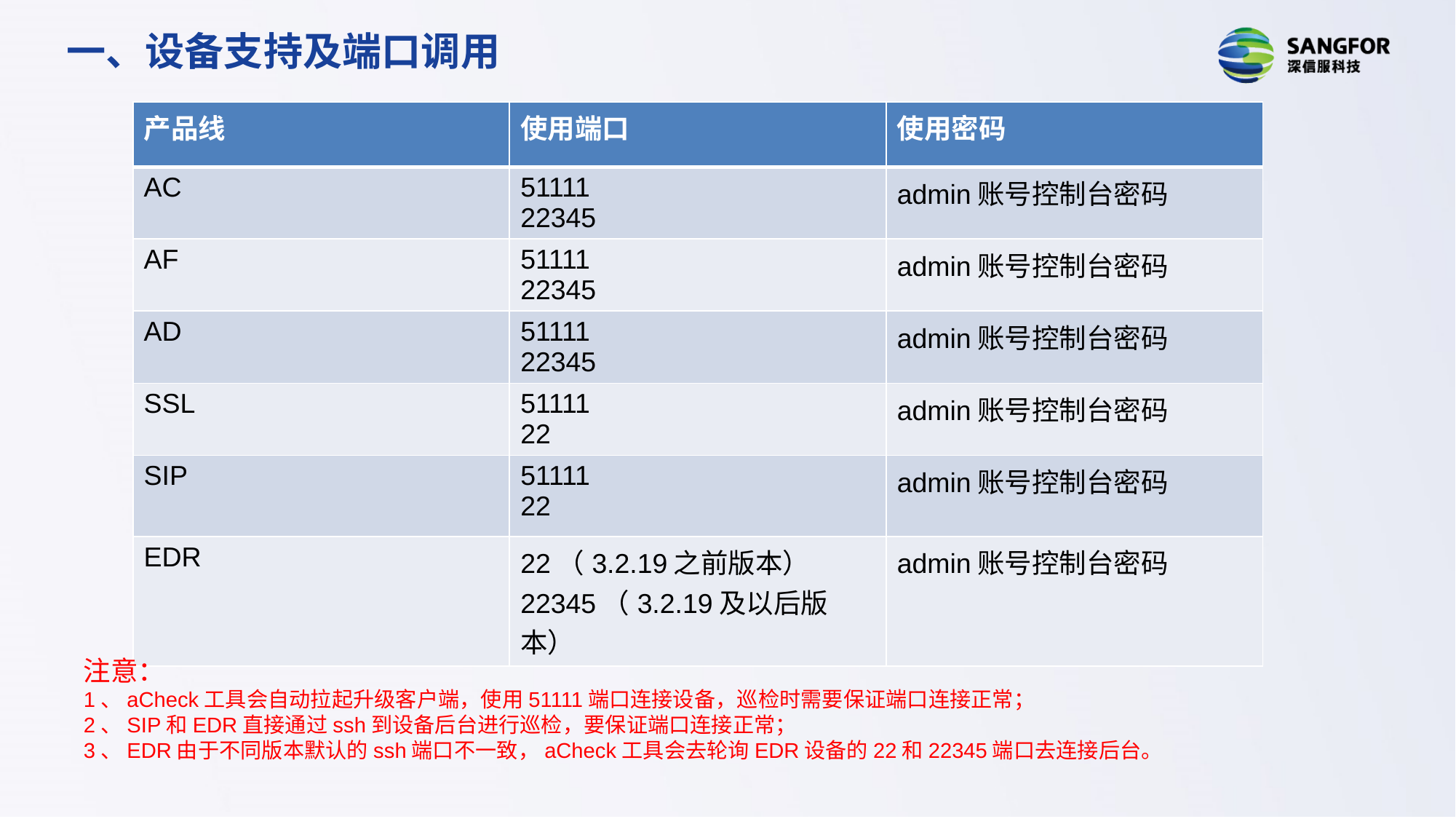

一、设备支持及端口调用
| 产品线 | 使用端口 | 使用密码 |
| --- | --- | --- |
| AC | 51111 22345 | admin账号控制台密码 |
| AF | 51111 22345 | admin账号控制台密码 |
| AD | 51111 22345 | admin账号控制台密码 |
| SSL | 51111 22 | admin账号控制台密码 |
| SIP | 51111 22 | admin账号控制台密码 |
| EDR | 22（3.2.19之前版本） 22345（3.2.19及以后版本） | admin账号控制台密码 |
注意：
1、aCheck工具会自动拉起升级客户端，使用51111端口连接设备，巡检时需要保证端口连接正常；
2、SIP和EDR直接通过ssh到设备后台进行巡检，要保证端口连接正常；
3、EDR由于不同版本默认的ssh端口不一致，aCheck工具会去轮询EDR设备的22和22345端口去连接后台。